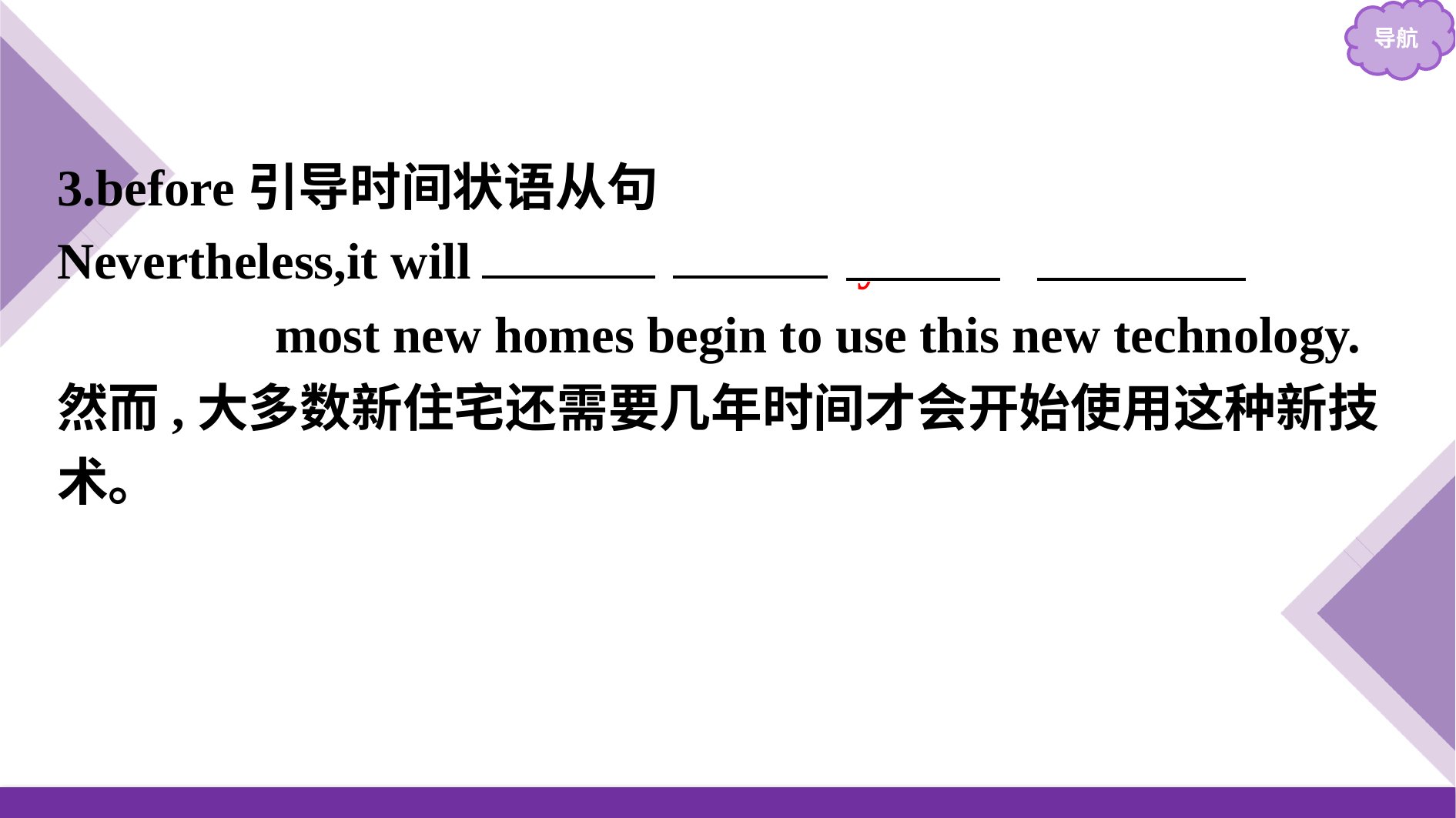

3.before引导时间状语从句
Nevertheless,it will     take    some     years       before　　　　　　　most new homes begin to use this new technology.
然而,大多数新住宅还需要几年时间才会开始使用这种新技术。